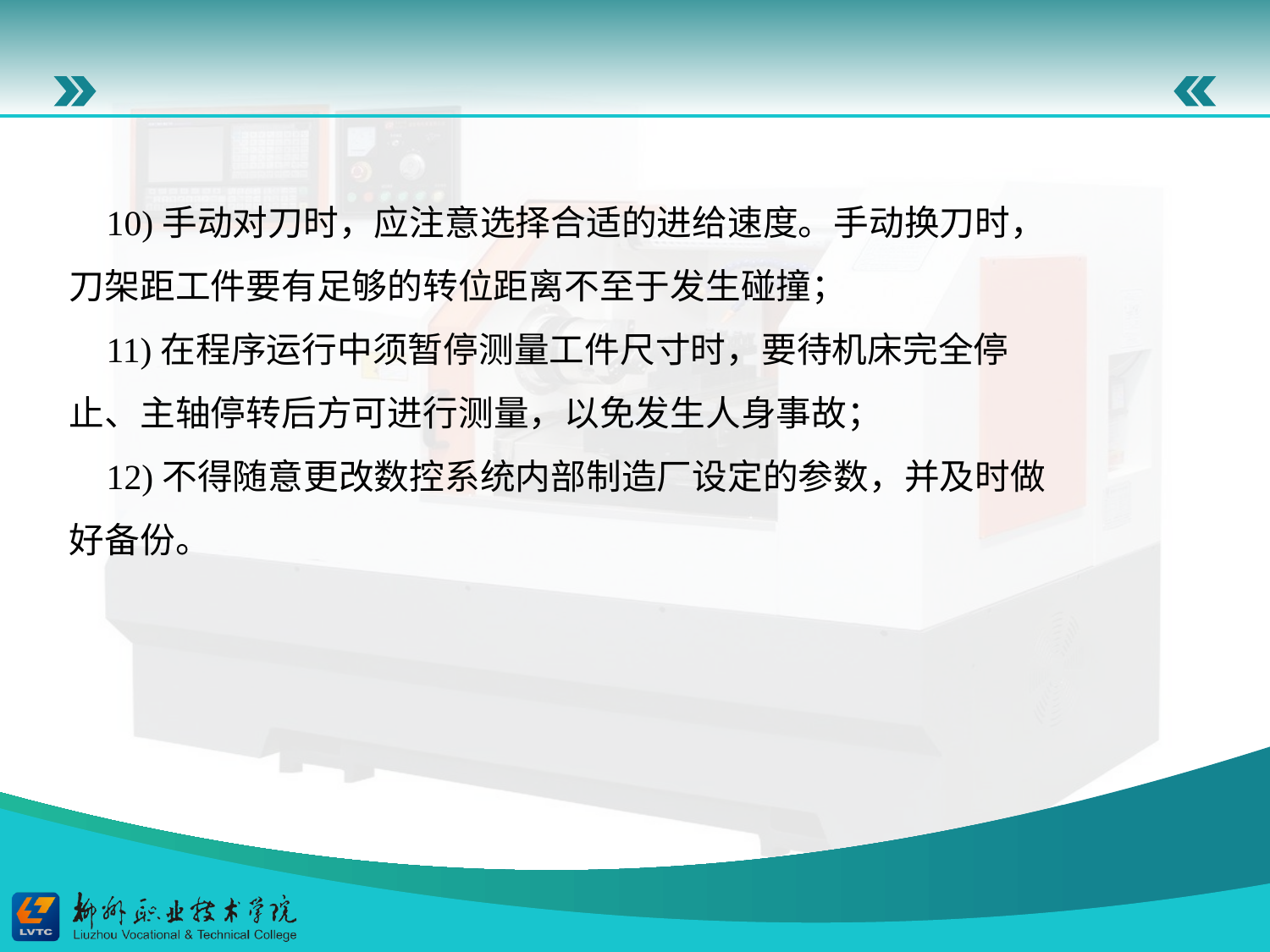

10)手动对刀时，应注意选择合适的进给速度。手动换刀时，刀架距工件要有足够的转位距离不至于发生碰撞；
11)在程序运行中须暂停测量工件尺寸时，要待机床完全停止、主轴停转后方可进行测量，以免发生人身事故；
12)不得随意更改数控系统内部制造厂设定的参数，并及时做好备份。